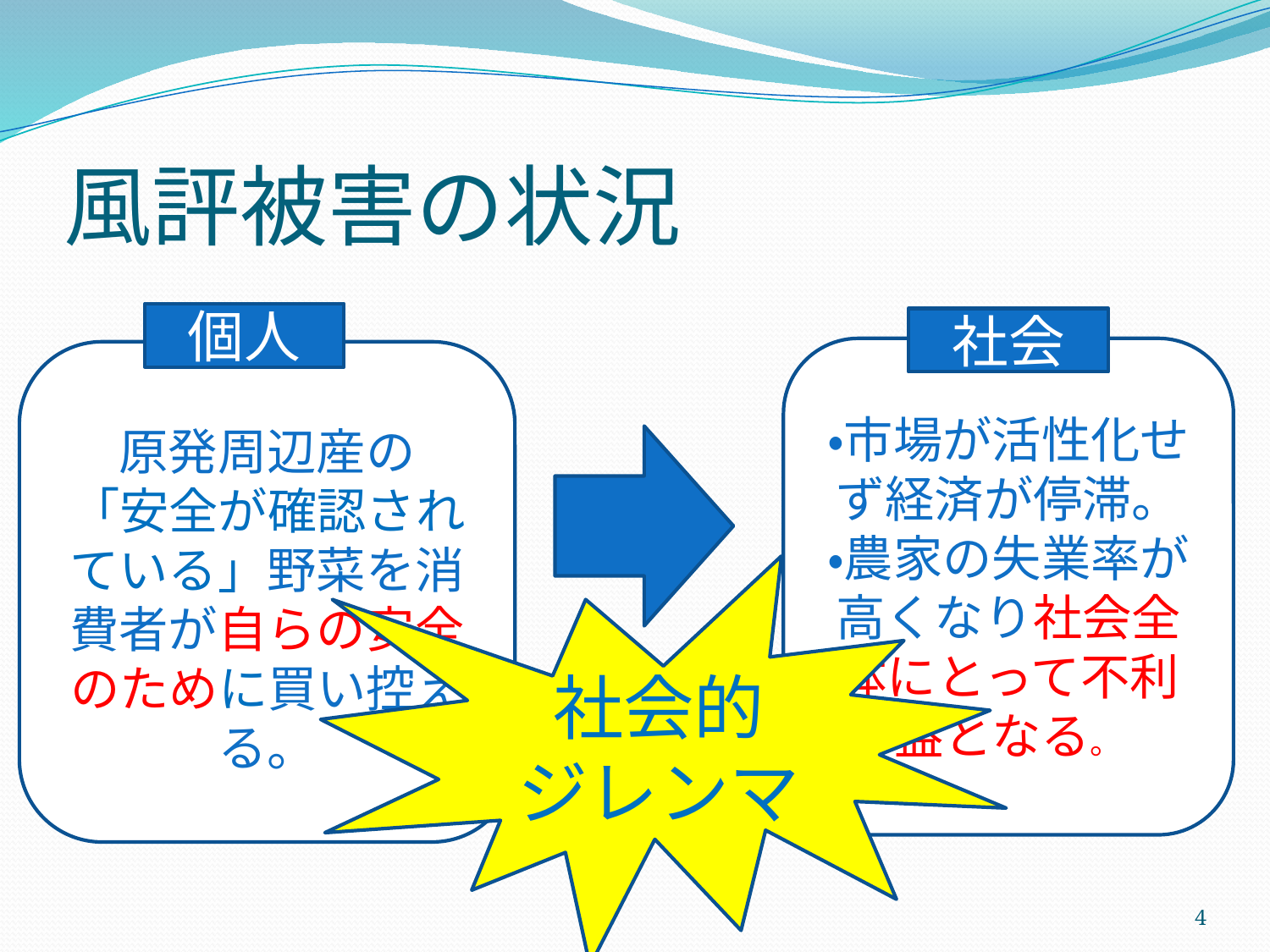

# 風評被害の状況
個人
社会
・市場が活性化せず経済が停滞。
・農家の失業率が高くなり社会全体にとって不利益となる。

原発周辺産の
「安全が確認されている」野菜を消費者が自らの安全のために買い控える。

社会的
ジレンマ
4